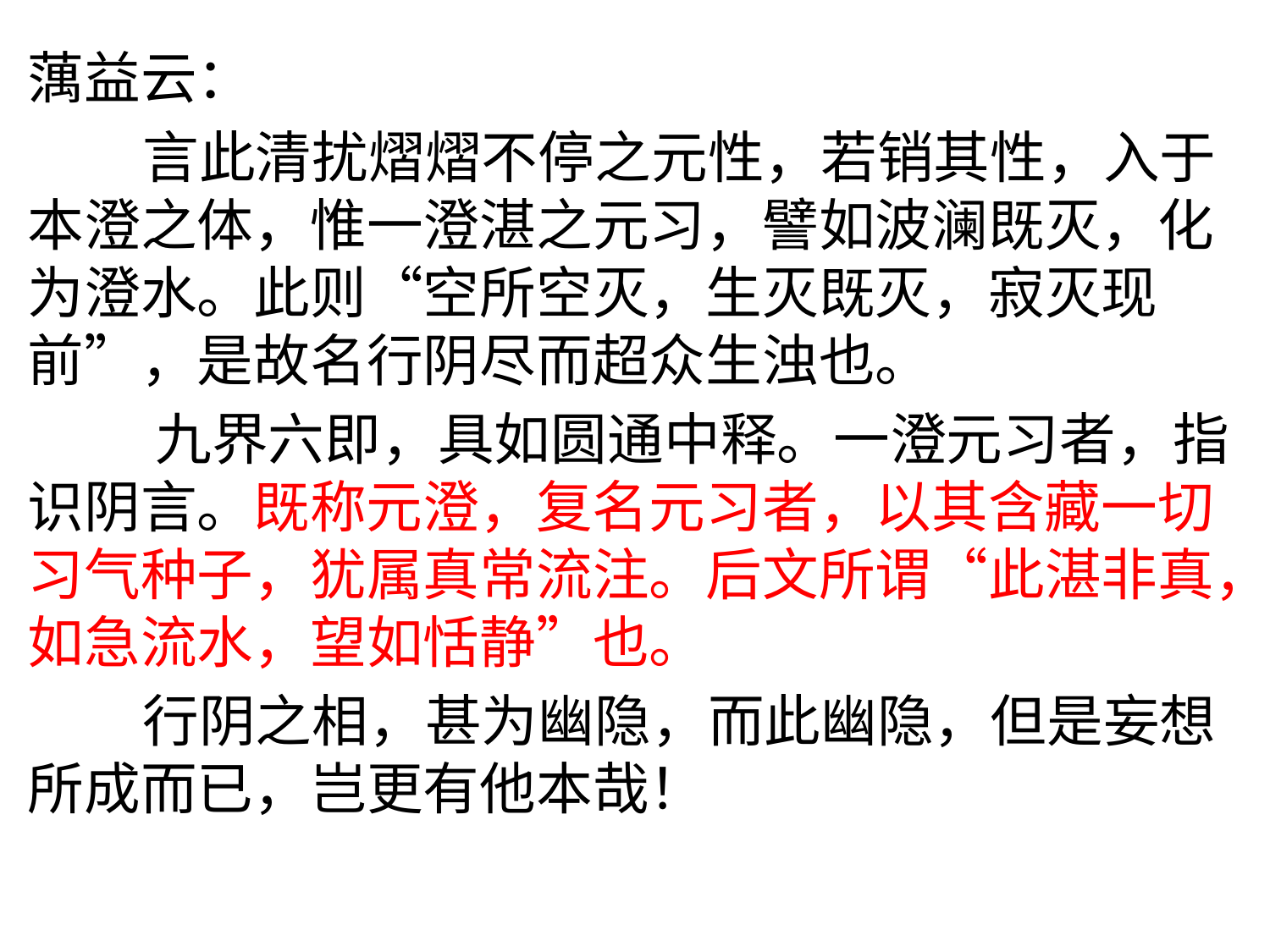

蕅益云：
        言此清扰熠熠不停之元性，若销其性，入于本澄之体，惟一澄湛之元习，譬如波澜既灭，化为澄水。此则“空所空灭，生灭既灭，寂灭现前”，是故名行阴尽而超众生浊也。
         九界六即，具如圆通中释。一澄元习者，指识阴言。既称元澄，复名元习者，以其含藏一切习气种子，犹属真常流注。后文所谓“此湛非真，如急流水，望如恬静”也。
        行阴之相，甚为幽隐，而此幽隐，但是妄想所成而已，岂更有他本哉！